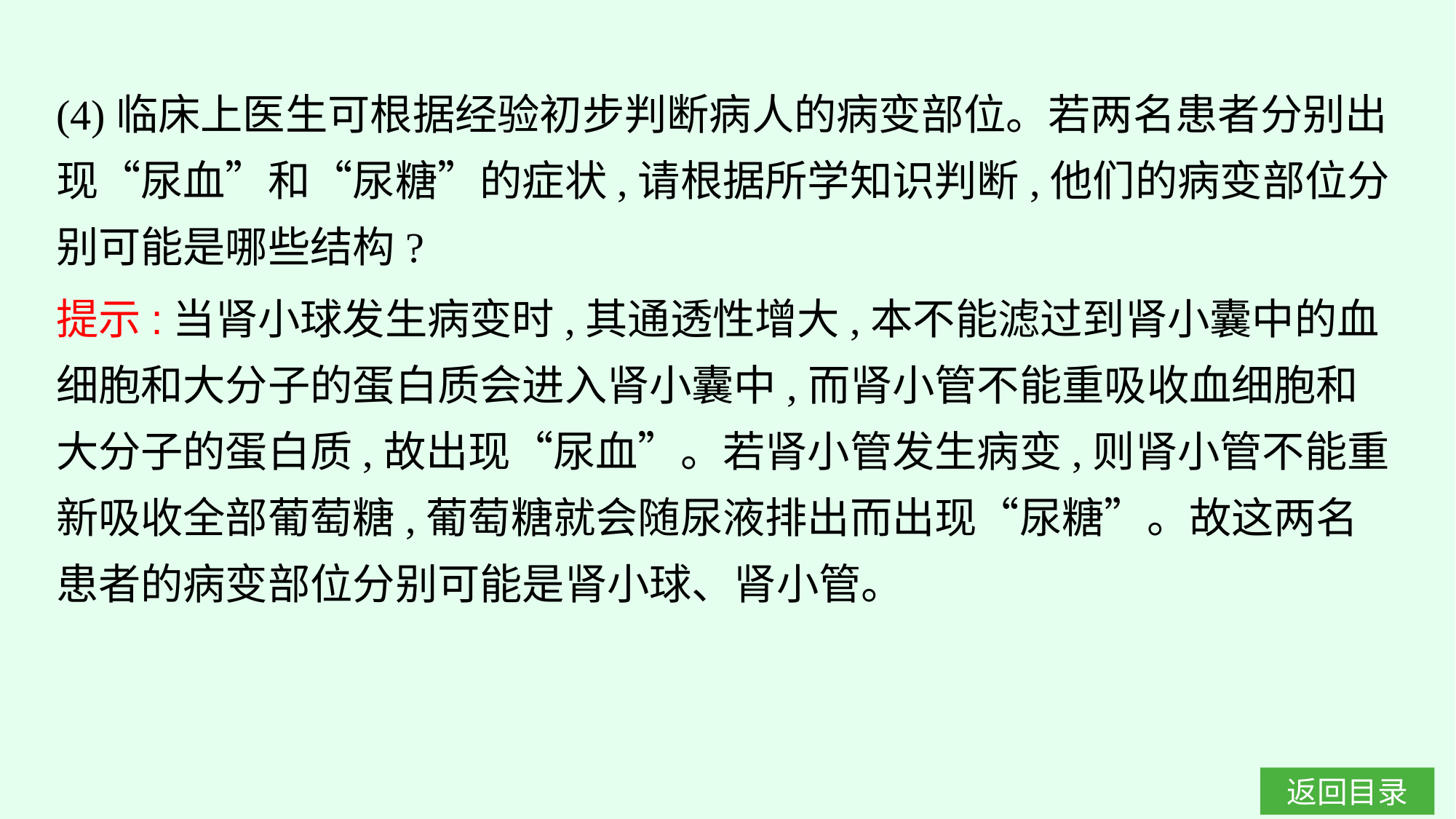

(4)临床上医生可根据经验初步判断病人的病变部位。若两名患者分别出现“尿血”和“尿糖”的症状,请根据所学知识判断,他们的病变部位分别可能是哪些结构?
提示:当肾小球发生病变时,其通透性增大,本不能滤过到肾小囊中的血细胞和大分子的蛋白质会进入肾小囊中,而肾小管不能重吸收血细胞和大分子的蛋白质,故出现“尿血”。若肾小管发生病变,则肾小管不能重新吸收全部葡萄糖,葡萄糖就会随尿液排出而出现“尿糖”。故这两名患者的病变部位分别可能是肾小球、肾小管。